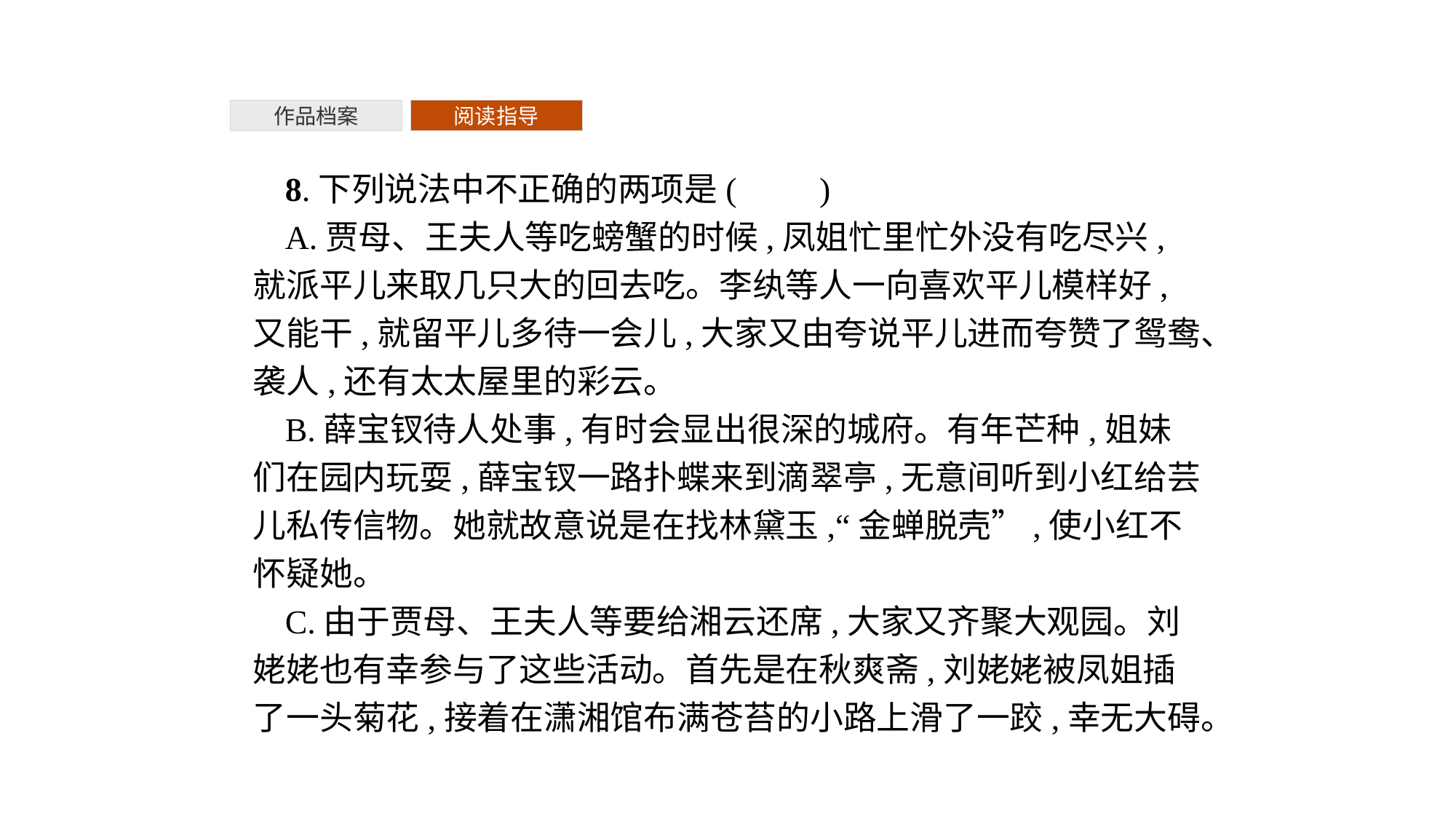

作品档案
阅读指导
8.下列说法中不正确的两项是(　　)
A.贾母、王夫人等吃螃蟹的时候,凤姐忙里忙外没有吃尽兴,就派平儿来取几只大的回去吃。李纨等人一向喜欢平儿模样好,又能干,就留平儿多待一会儿,大家又由夸说平儿进而夸赞了鸳鸯、袭人,还有太太屋里的彩云。
B.薛宝钗待人处事,有时会显出很深的城府。有年芒种,姐妹们在园内玩耍,薛宝钗一路扑蝶来到滴翠亭,无意间听到小红给芸儿私传信物。她就故意说是在找林黛玉,“金蝉脱壳”,使小红不怀疑她。
C.由于贾母、王夫人等要给湘云还席,大家又齐聚大观园。刘姥姥也有幸参与了这些活动。首先是在秋爽斋,刘姥姥被凤姐插了一头菊花,接着在潇湘馆布满苍苔的小路上滑了一跤,幸无大碍。